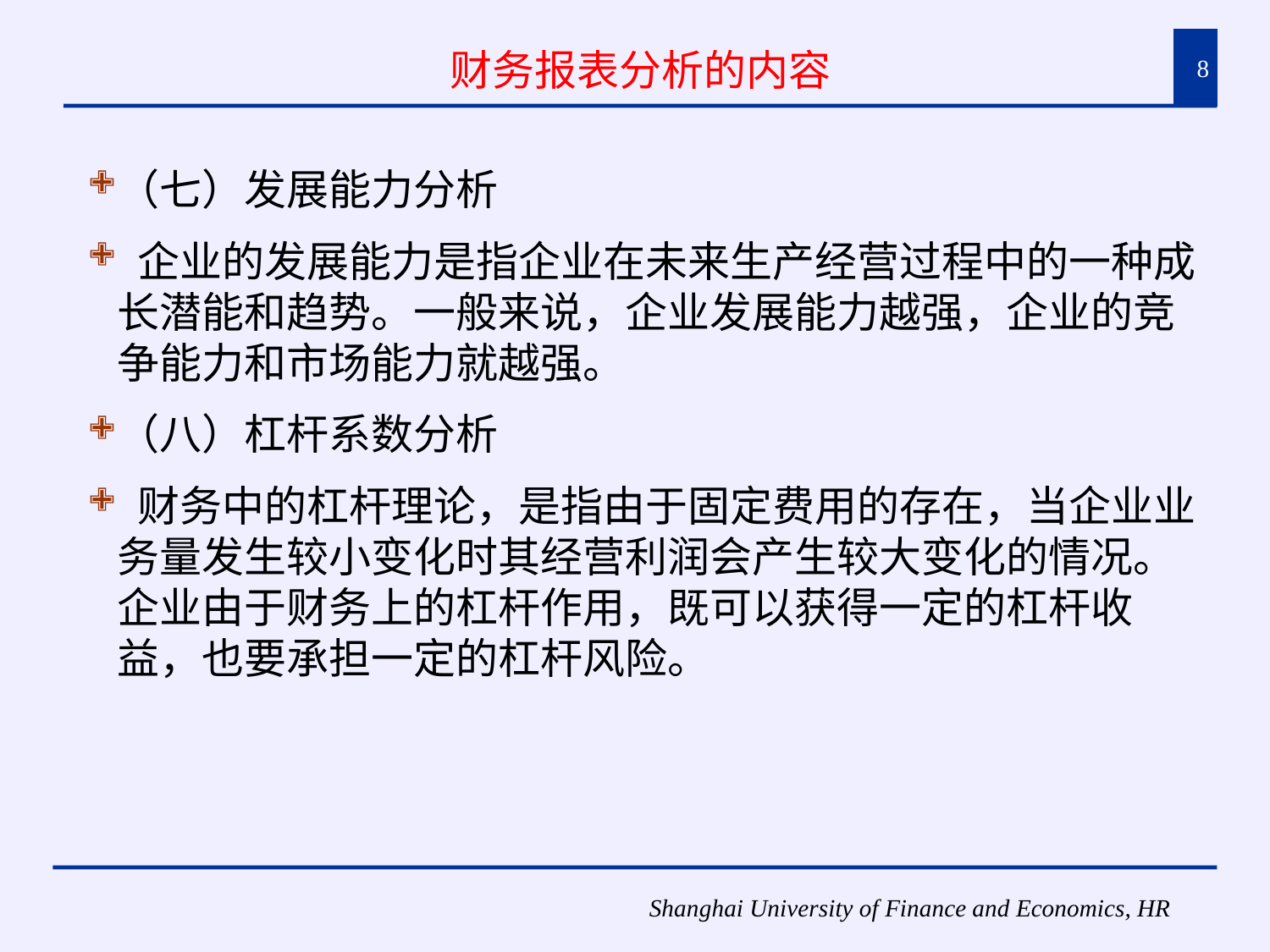

财务报表分析的内容
8
（七）发展能力分析
 企业的发展能力是指企业在未来生产经营过程中的一种成长潜能和趋势。一般来说，企业发展能力越强，企业的竞争能力和市场能力就越强。
（八）杠杆系数分析
 财务中的杠杆理论，是指由于固定费用的存在，当企业业务量发生较小变化时其经营利润会产生较大变化的情况。企业由于财务上的杠杆作用，既可以获得一定的杠杆收益，也要承担一定的杠杆风险。